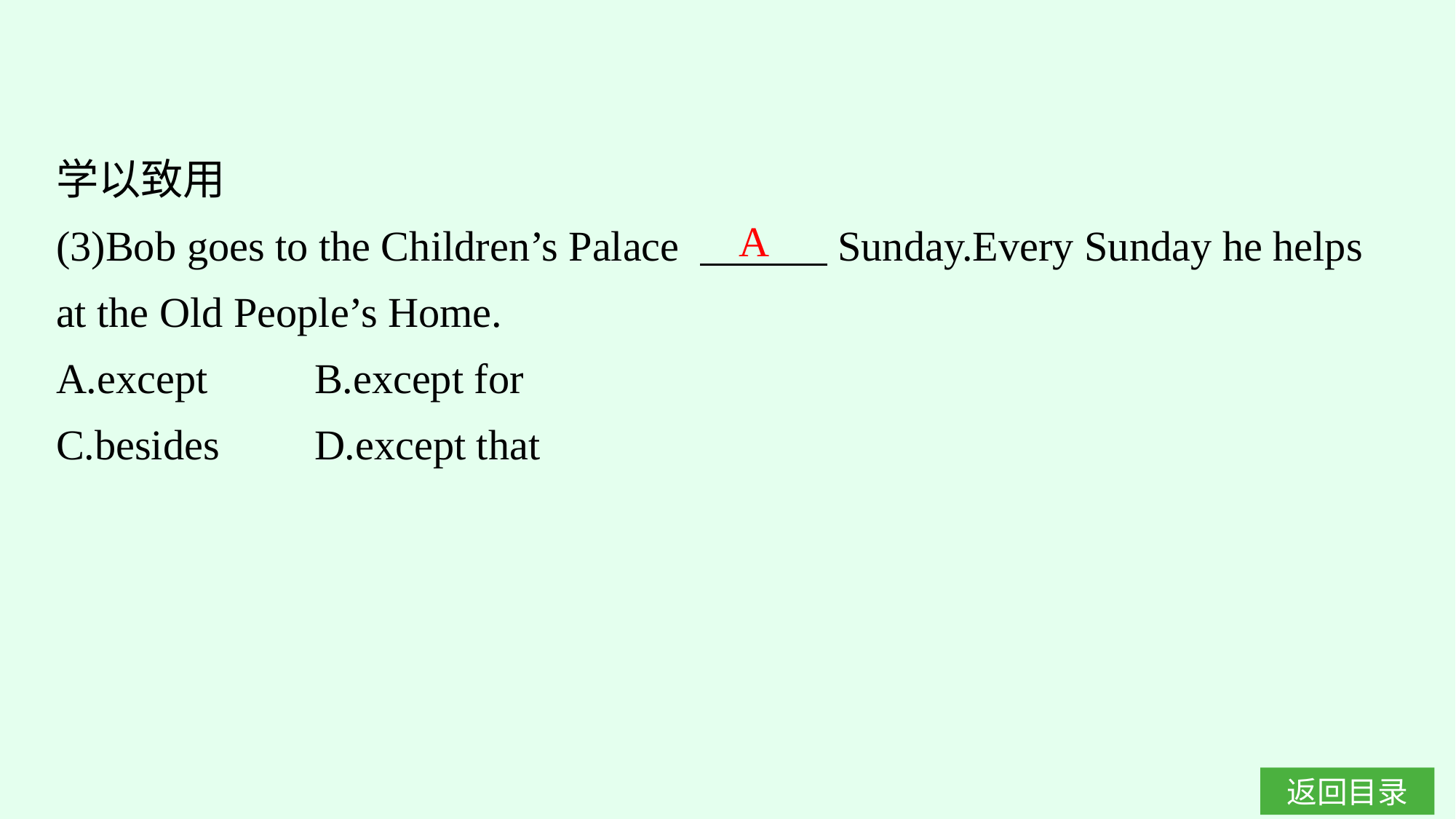

学以致用
(3)Bob goes to the Children’s Palace 　　　Sunday.Every Sunday he helps at the Old People’s Home.
A.except	B.except for
C.besides	D.except that
A